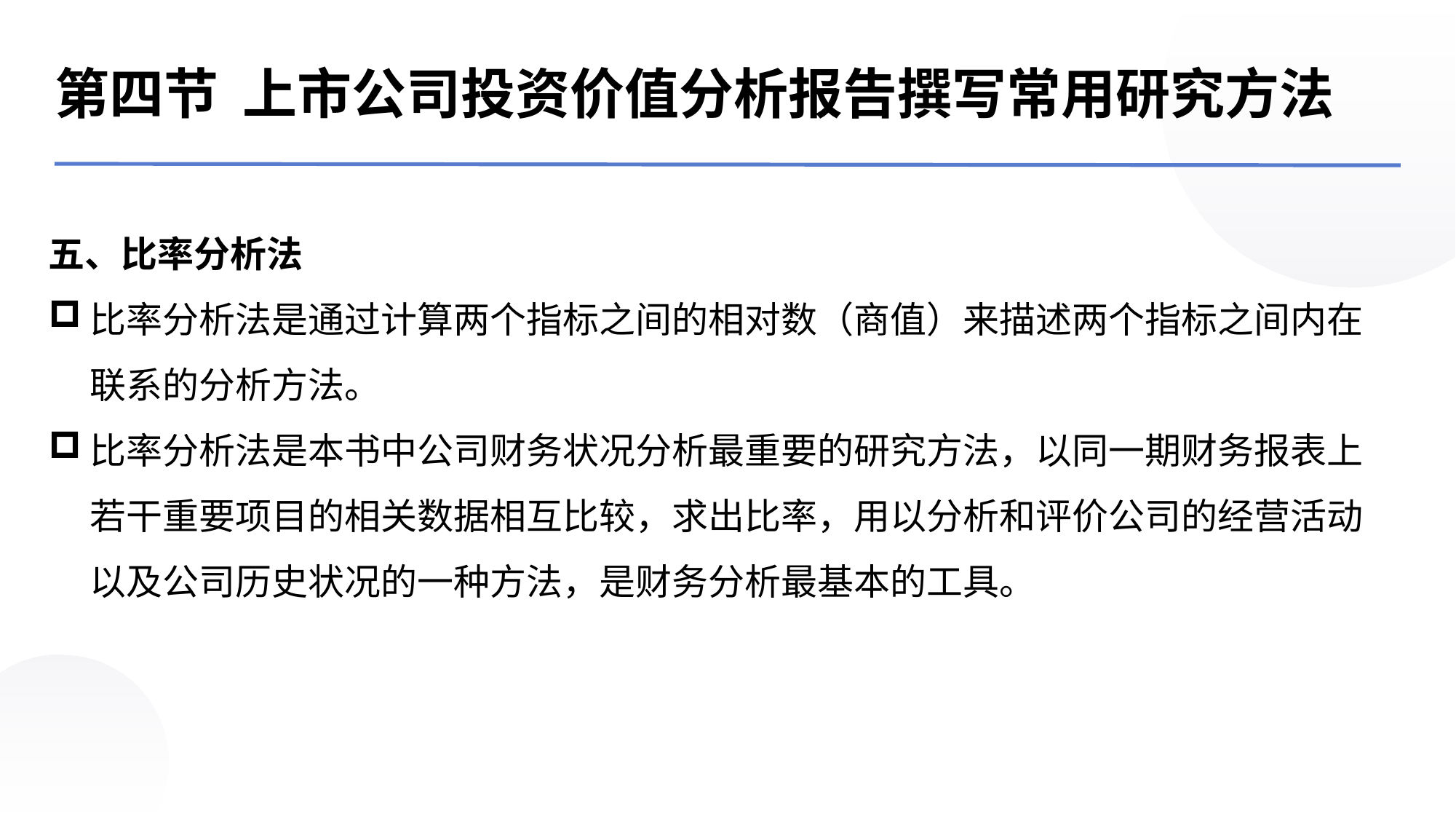

第四节  上市公司投资价值分析报告撰写常用研究方法
五、比率分析法
比率分析法是通过计算两个指标之间的相对数（商值）来描述两个指标之间内在联系的分析方法。
比率分析法是本书中公司财务状况分析最重要的研究方法，以同一期财务报表上若干重要项目的相关数据相互比较，求出比率，用以分析和评价公司的经营活动以及公司历史状况的一种方法，是财务分析最基本的工具。

23